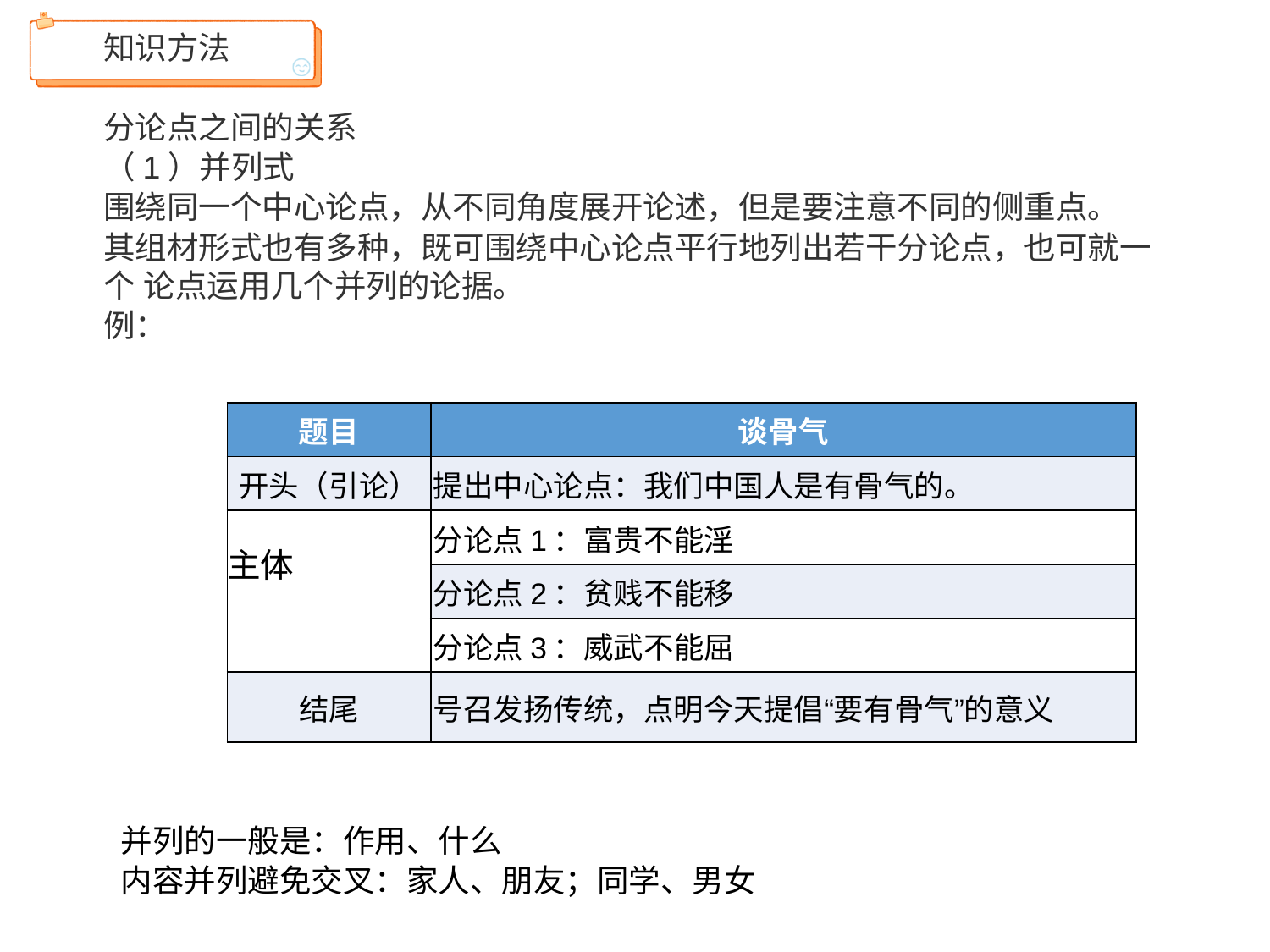

知识方法

分论点之间的关系
（1）并列式
围绕同一个中心论点，从不同角度展开论述，但是要注意不同的侧重点。
其组材形式也有多种，既可围绕中心论点平行地列出若干分论点，也可就一个 论点运用几个并列的论据。
例：
| 题目 | 谈骨气 |
| --- | --- |
| 开头（引论） | 提出中心论点：我们中国人是有骨气的。 |
| 主体 | 分论点1：富贵不能淫 |
|  | 分论点2：贫贱不能移 |
|  | 分论点3：威武不能屈 |
| 结尾 | 号召发扬传统，点明今天提倡“要有骨气”的意义 |
并列的一般是：作用、什么
内容并列避免交叉：家人、朋友；同学、男女